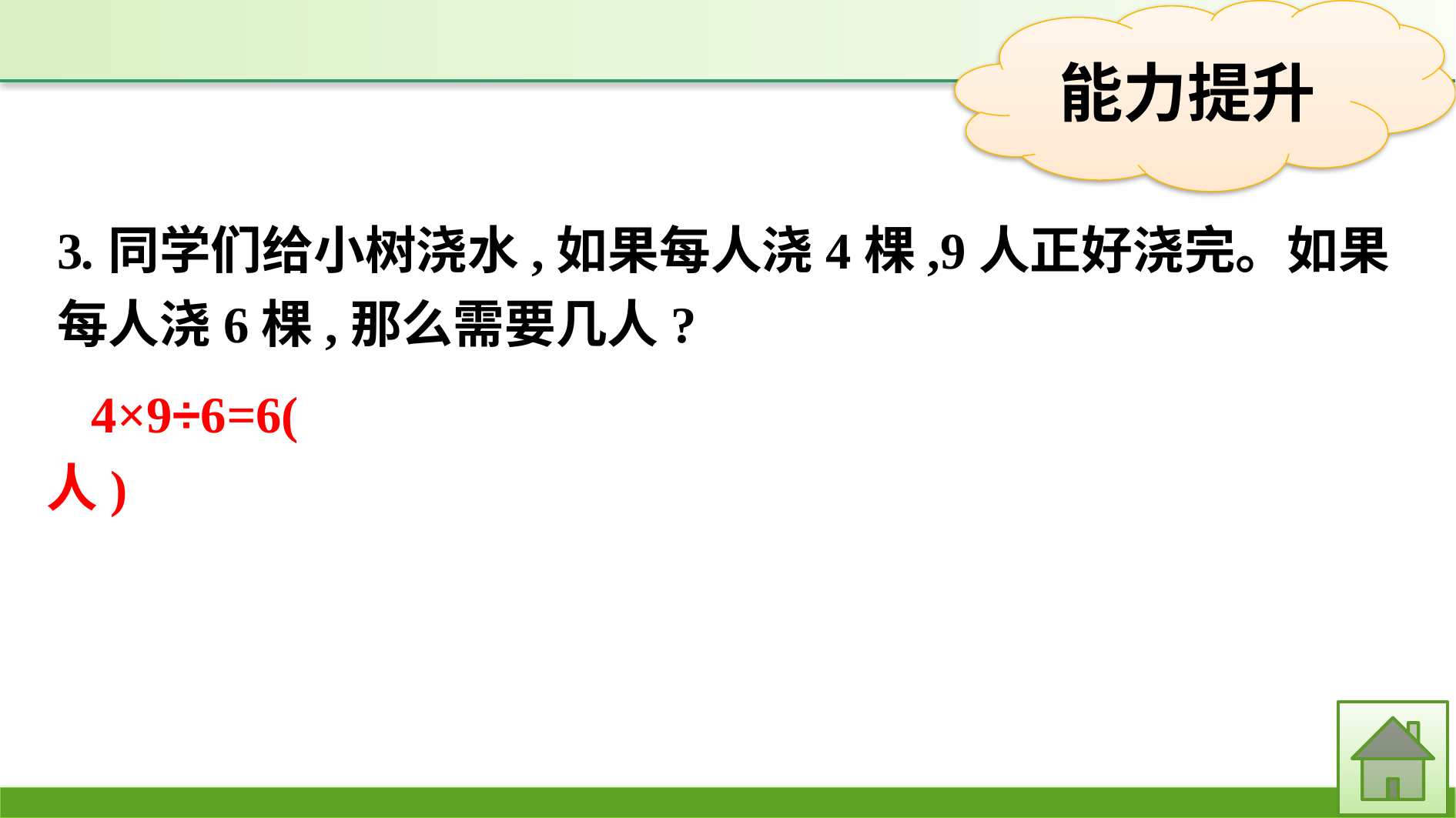

3.同学们给小树浇水,如果每人浇4棵,9人正好浇完。如果每人浇6棵,那么需要几人?
4×9÷6=6(人)